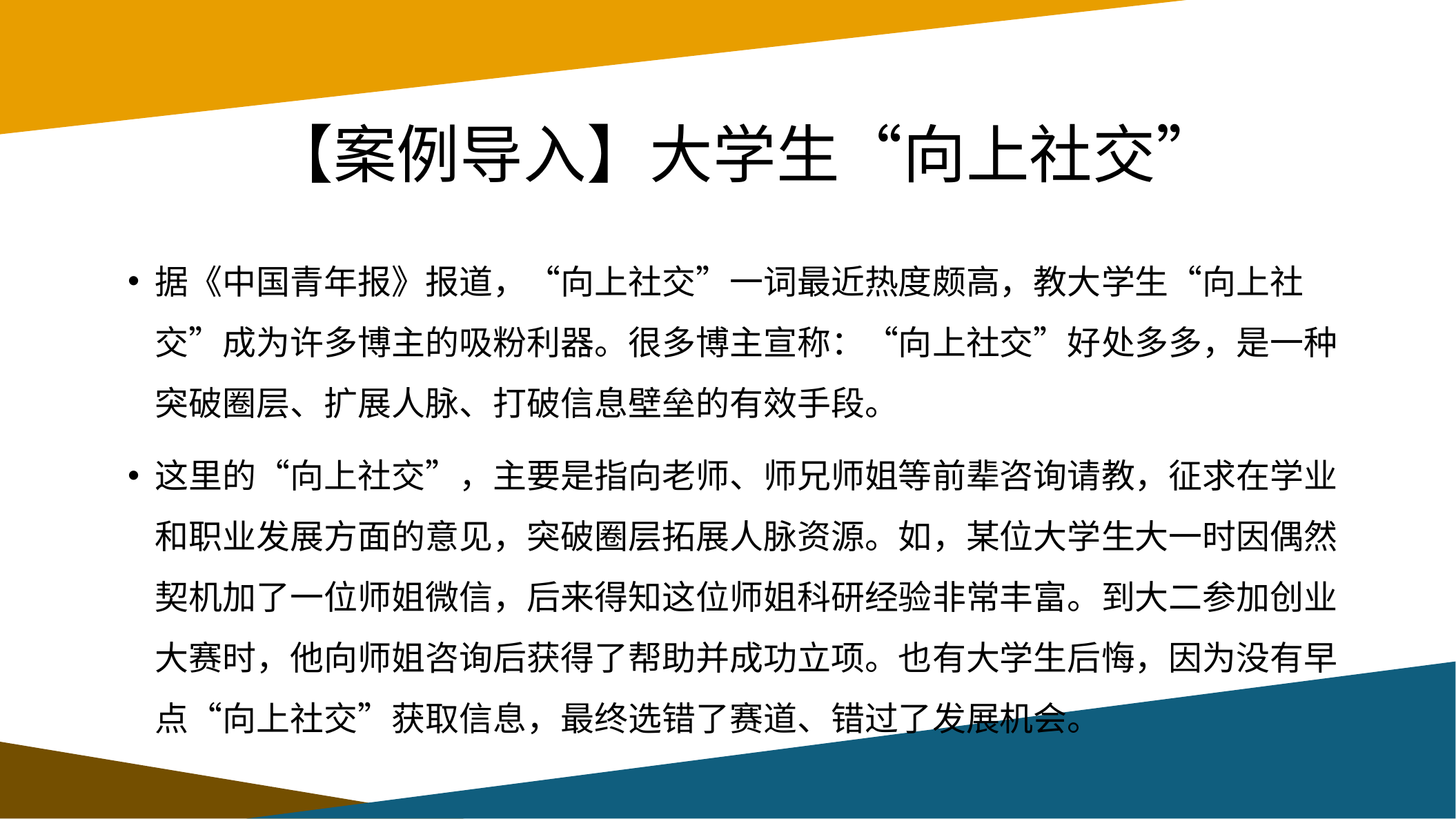

# 【案例导入】大学生“向上社交”
据《中国青年报》报道，“向上社交”一词最近热度颇高，教大学生“向上社交”成为许多博主的吸粉利器。很多博主宣称：“向上社交”好处多多，是一种突破圈层、扩展人脉、打破信息壁垒的有效手段。
这里的“向上社交”，主要是指向老师、师兄师姐等前辈咨询请教，征求在学业和职业发展方面的意见，突破圈层拓展人脉资源。如，某位大学生大一时因偶然契机加了一位师姐微信，后来得知这位师姐科研经验非常丰富。到大二参加创业大赛时，他向师姐咨询后获得了帮助并成功立项。也有大学生后悔，因为没有早点“向上社交”获取信息，最终选错了赛道、错过了发展机会。